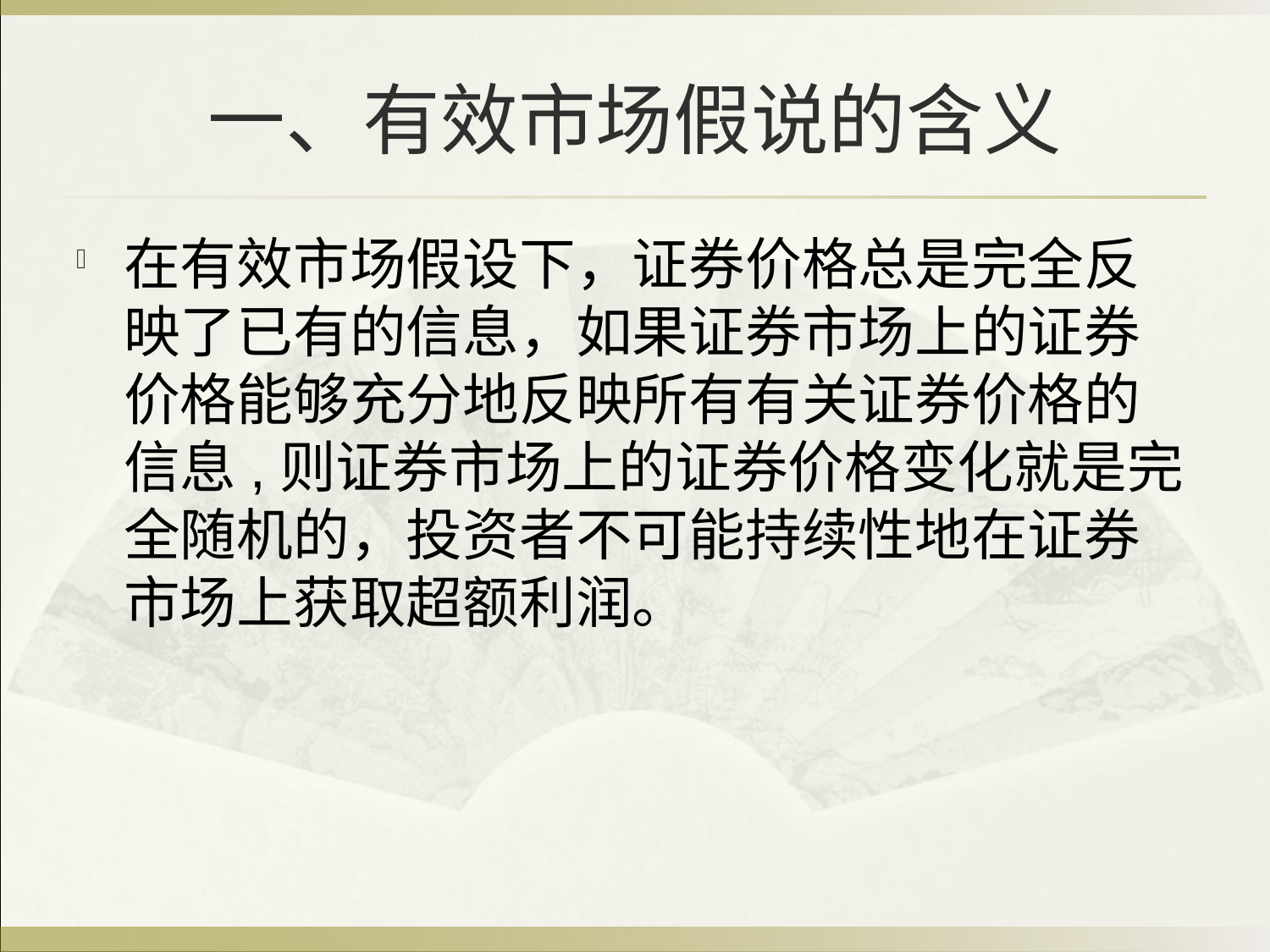

# 一、有效市场假说的含义
在有效市场假设下，证券价格总是完全反映了已有的信息，如果证券市场上的证券价格能够充分地反映所有有关证券价格的信息,则证券市场上的证券价格变化就是完全随机的，投资者不可能持续性地在证券市场上获取超额利润。